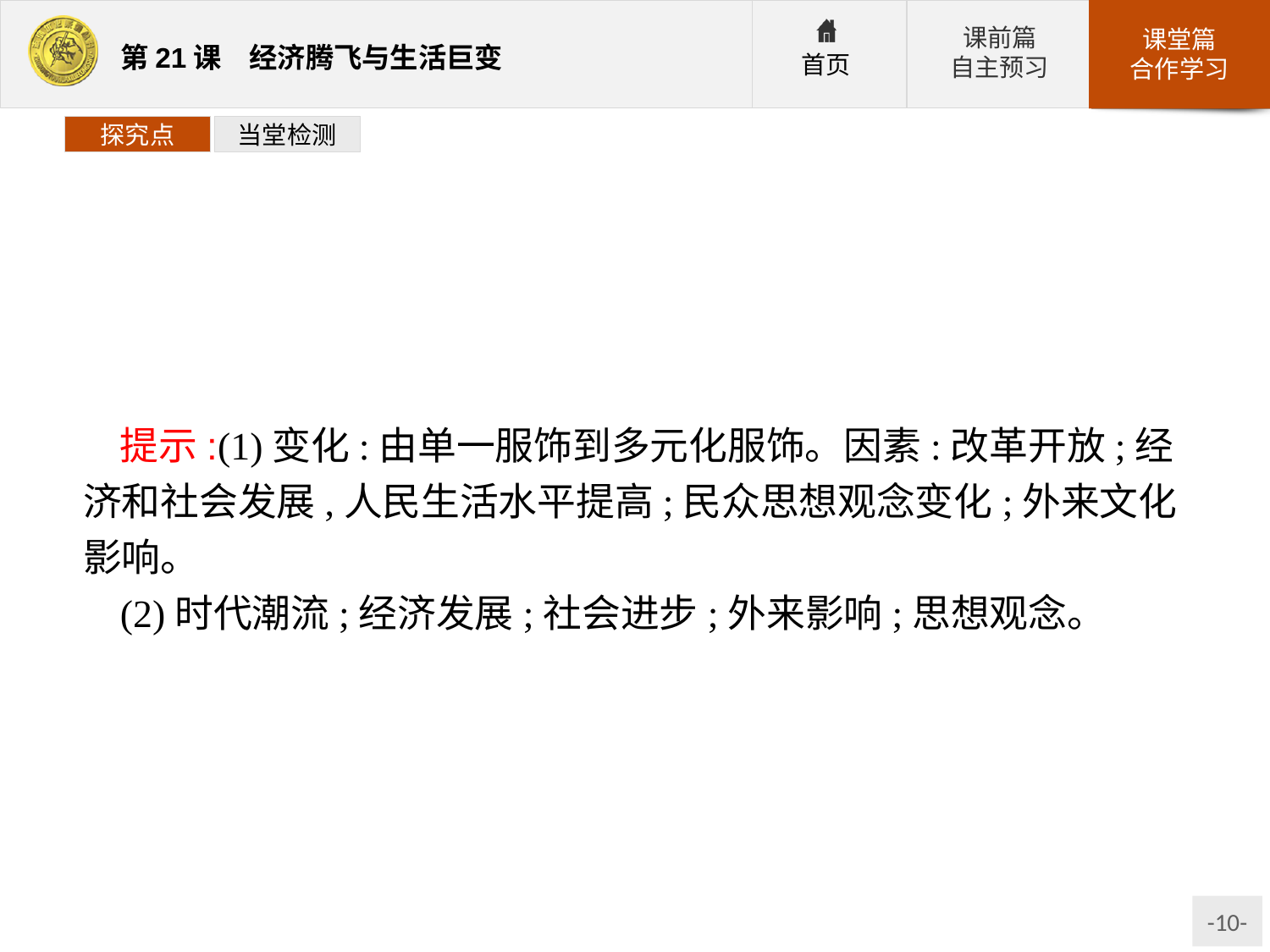

探究点
当堂检测
提示:(1)变化:由单一服饰到多元化服饰。因素:改革开放;经济和社会发展,人民生活水平提高;民众思想观念变化;外来文化影响。
(2)时代潮流;经济发展;社会进步;外来影响;思想观念。